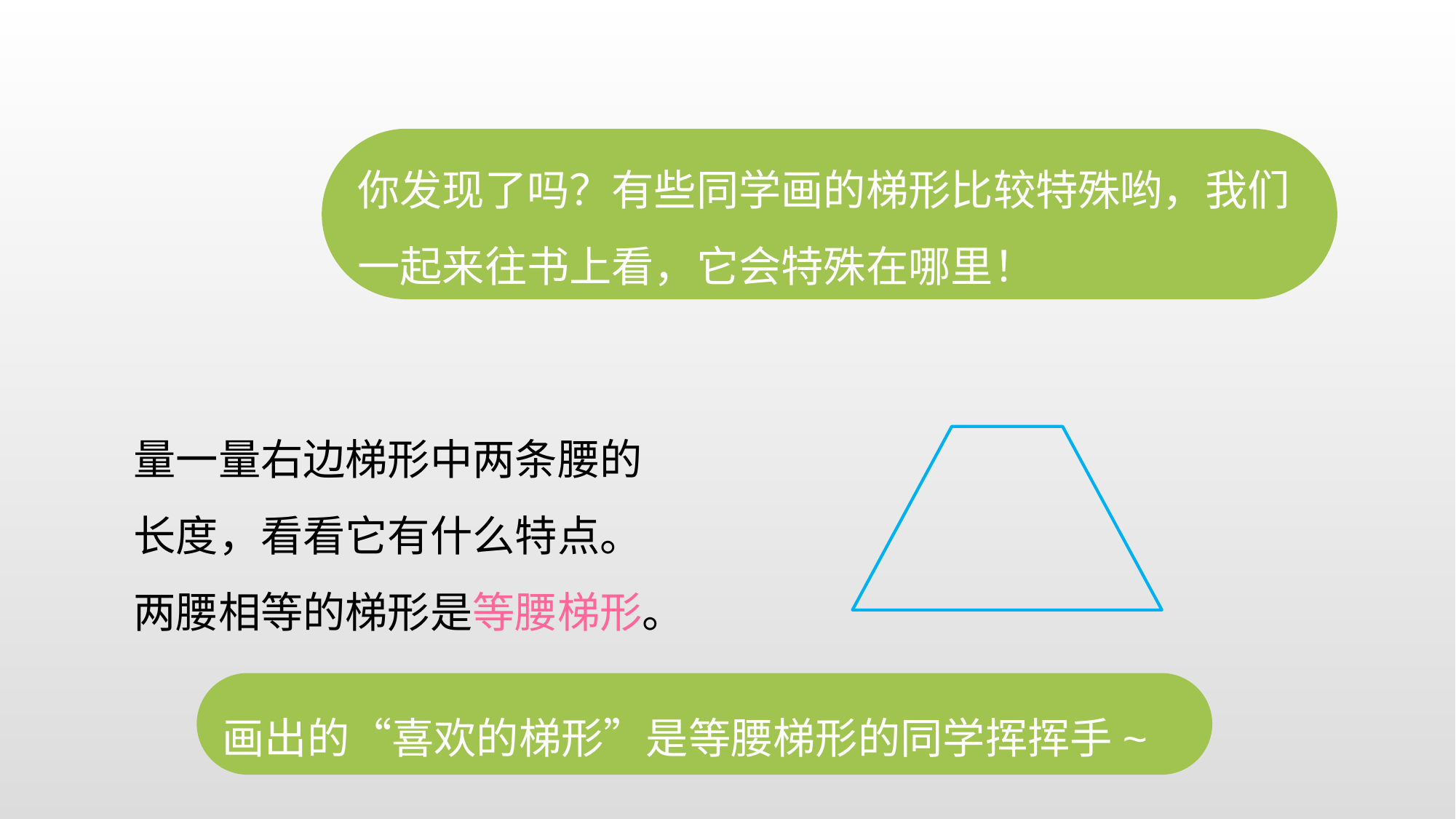

你发现了吗？有些同学画的梯形比较特殊哟，我们一起来往书上看，它会特殊在哪里！
量一量右边梯形中两条腰的长度，看看它有什么特点。
两腰相等的梯形是等腰梯形。

画出的“喜欢的梯形”是等腰梯形的同学挥挥手~